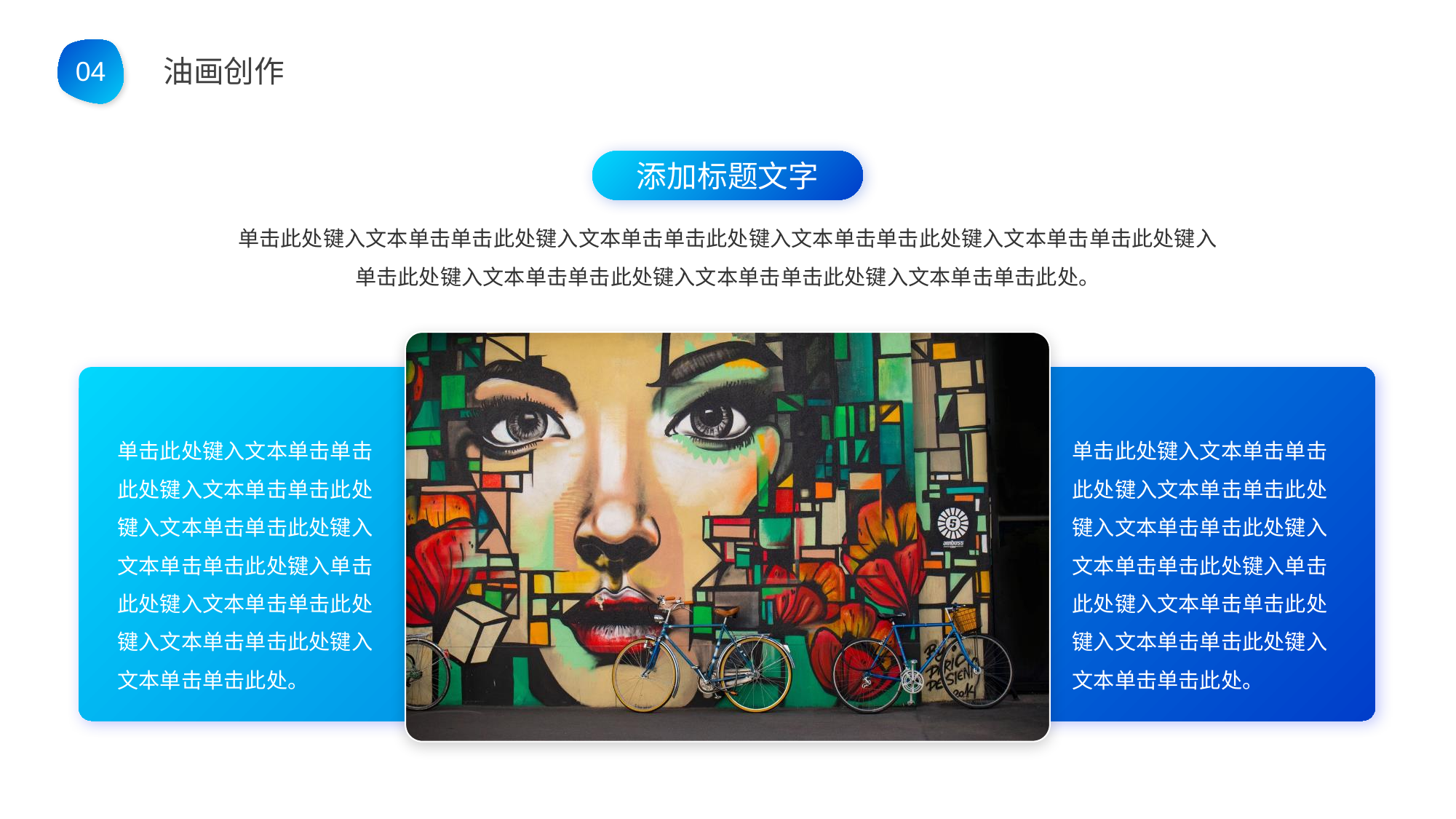

BY YUSHEN

油画创作
04

添加标题文字
单击此处键入文本单击单击此处键入文本单击单击此处键入文本单击单击此处键入文本单击单击此处键入单击此处键入文本单击单击此处键入文本单击单击此处键入文本单击单击此处。

单击此处键入文本单击单击此处键入文本单击单击此处键入文本单击单击此处键入文本单击单击此处键入单击此处键入文本单击单击此处键入文本单击单击此处键入文本单击单击此处。
单击此处键入文本单击单击此处键入文本单击单击此处键入文本单击单击此处键入文本单击单击此处键入单击此处键入文本单击单击此处键入文本单击单击此处键入文本单击单击此处。